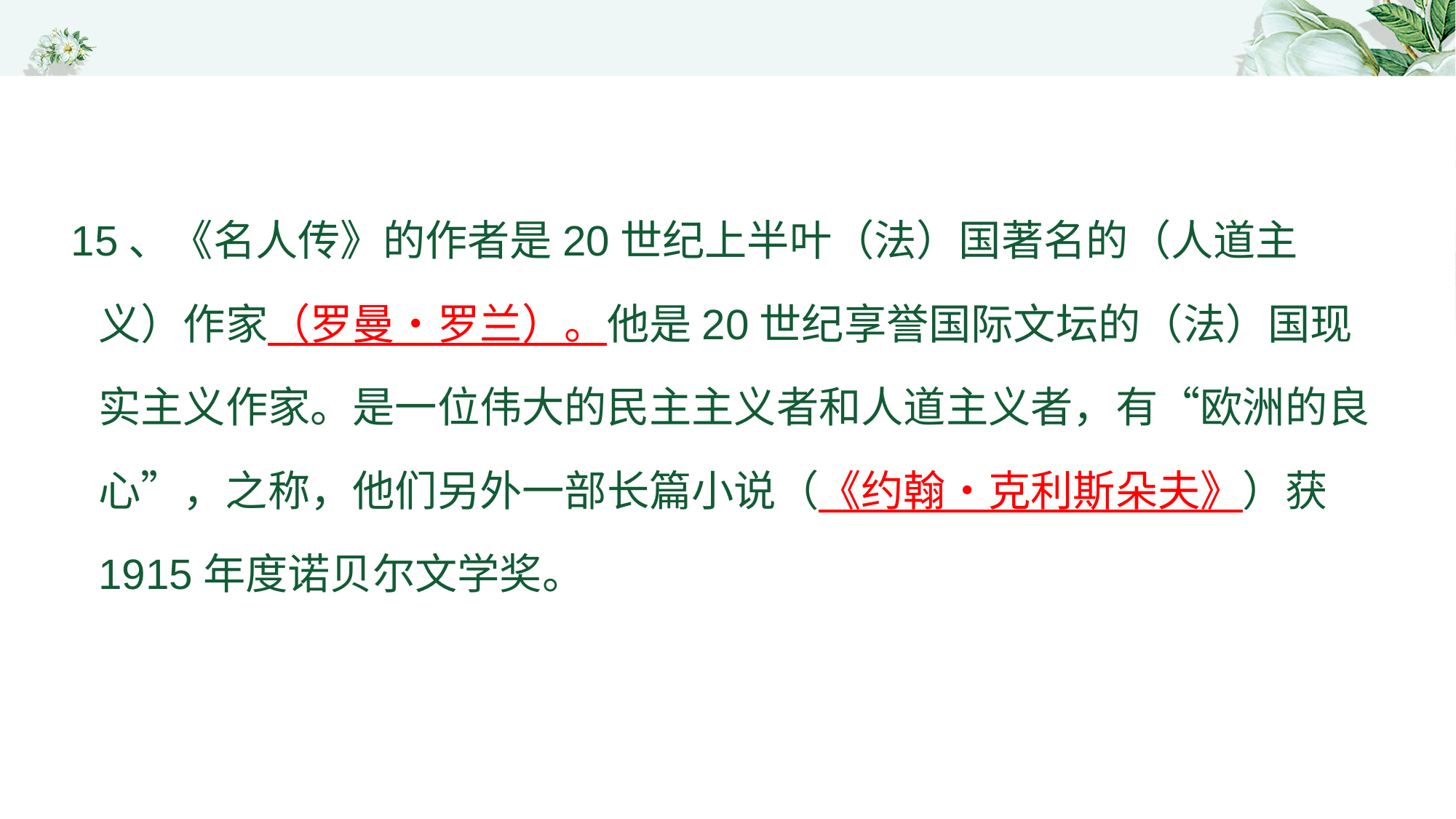

15、《名人传》的作者是20世纪上半叶（法）国著名的（人道主义）作家（罗曼•罗兰）。他是20世纪享誉国际文坛的（法）国现实主义作家。是一位伟大的民主主义者和人道主义者，有“欧洲的良心”，之称，他们另外一部长篇小说（《约翰•克利斯朵夫》）获1915年度诺贝尔文学奖。